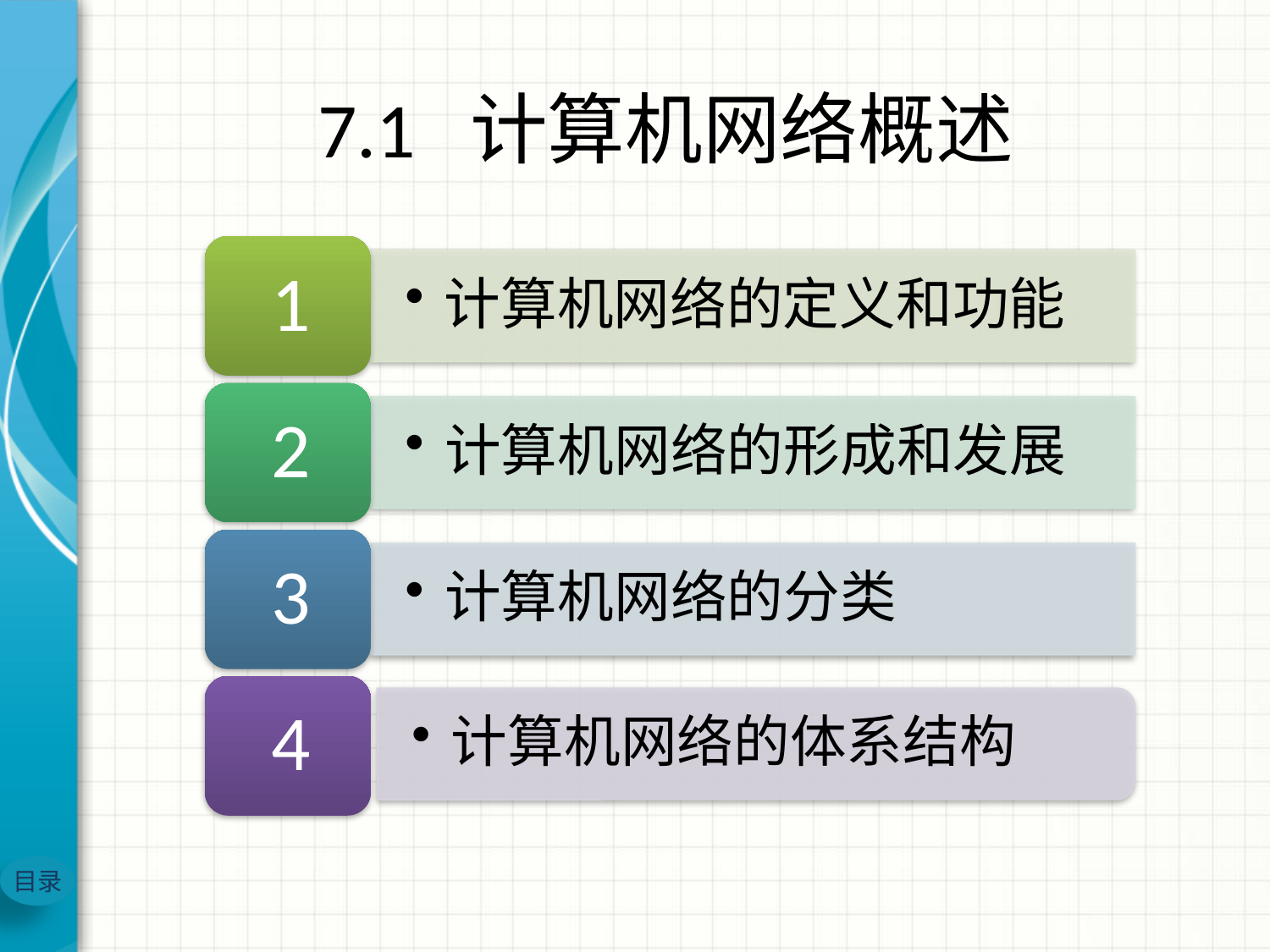

# 7.1  计算机网络概述
计算机网络的定义和功能
1
计算机网络的形成和发展
2
计算机网络的分类
3
计算机网络的体系结构
4